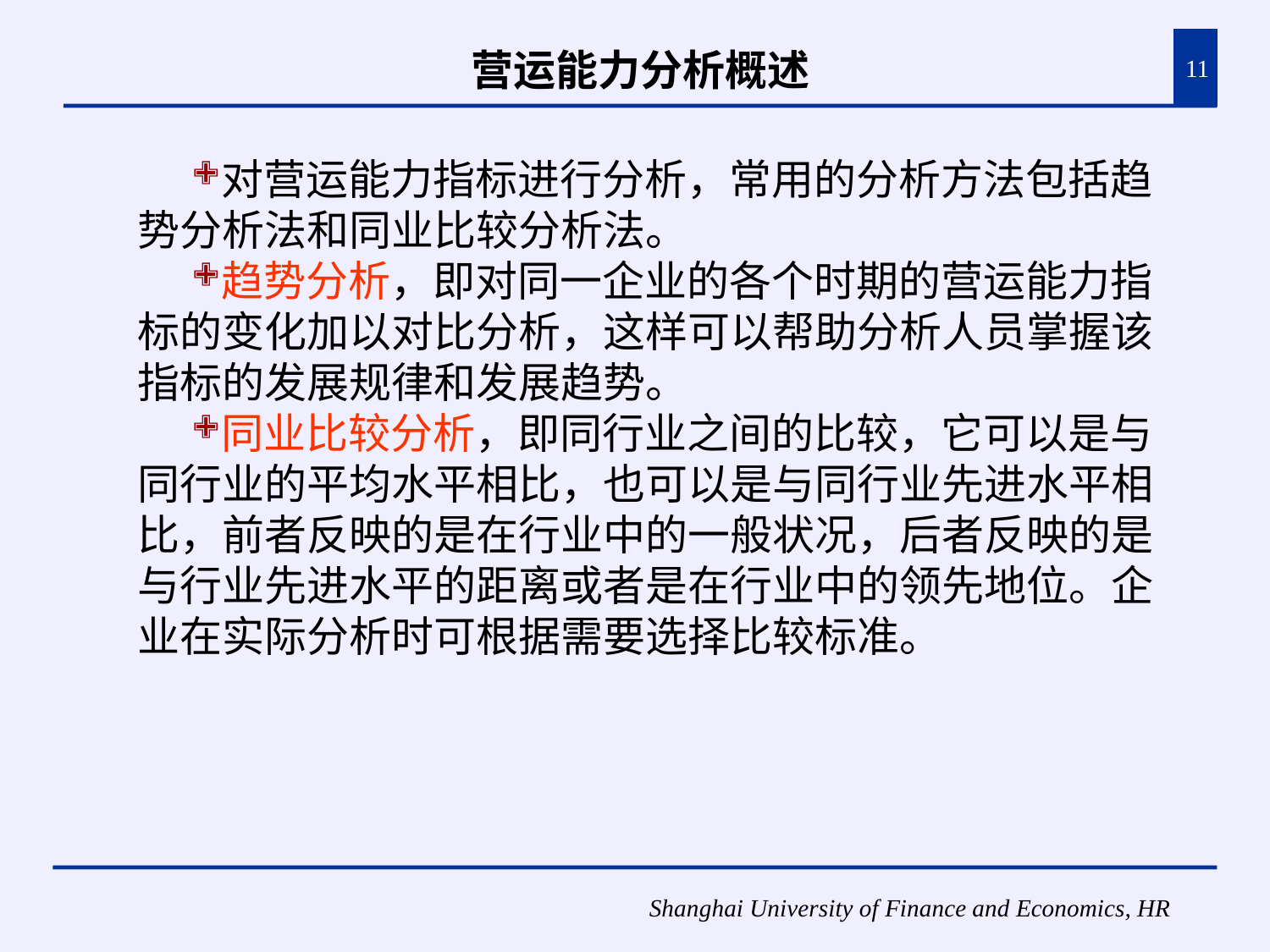

# 营运能力分析概述
11
对营运能力指标进行分析，常用的分析方法包括趋势分析法和同业比较分析法。
趋势分析，即对同一企业的各个时期的营运能力指标的变化加以对比分析，这样可以帮助分析人员掌握该指标的发展规律和发展趋势。
同业比较分析，即同行业之间的比较，它可以是与同行业的平均水平相比，也可以是与同行业先进水平相比，前者反映的是在行业中的一般状况，后者反映的是与行业先进水平的距离或者是在行业中的领先地位。企业在实际分析时可根据需要选择比较标准。